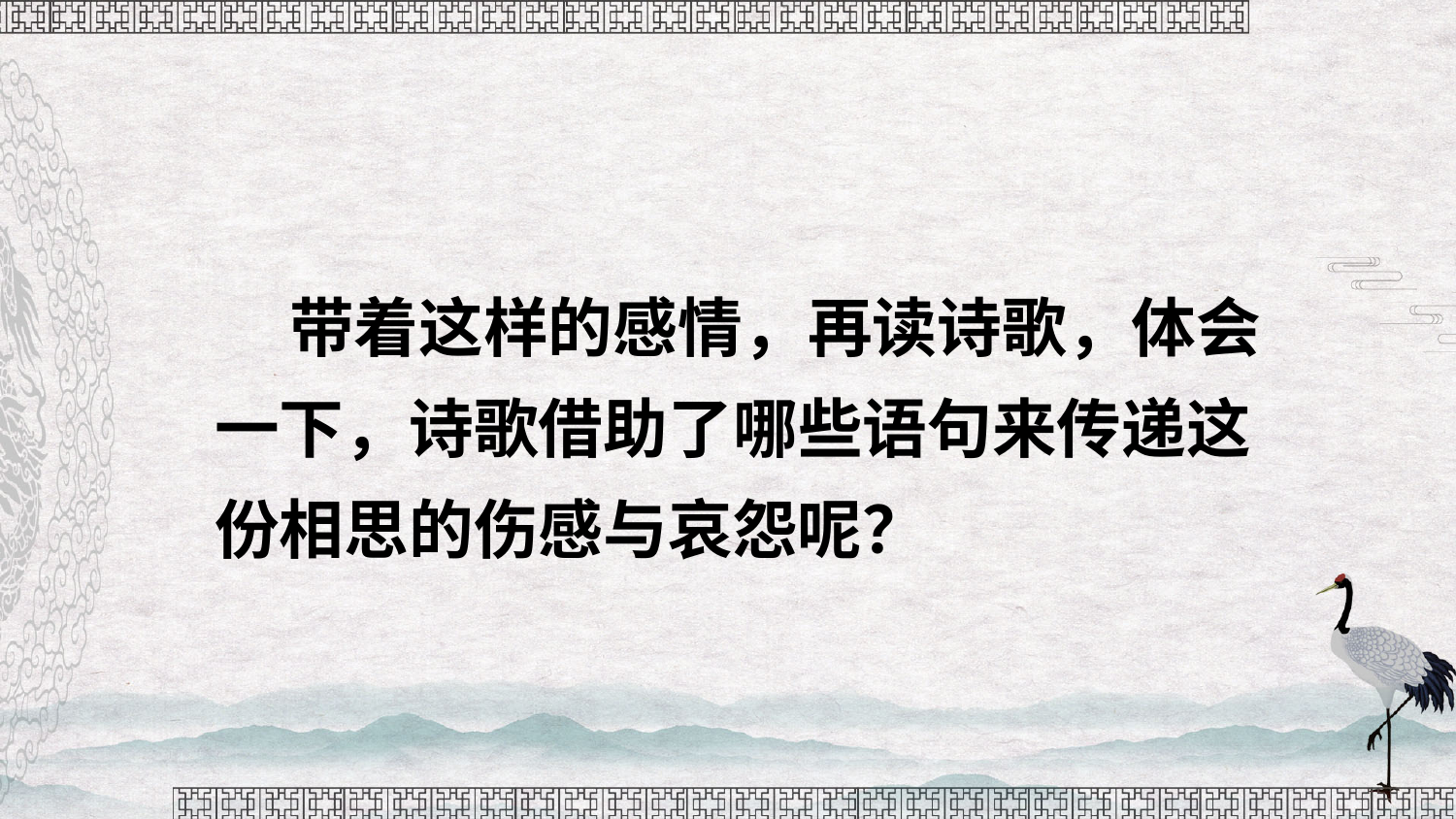

带着这样的感情，再读诗歌，体会一下，诗歌借助了哪些语句来传递这份相思的伤感与哀怨呢？